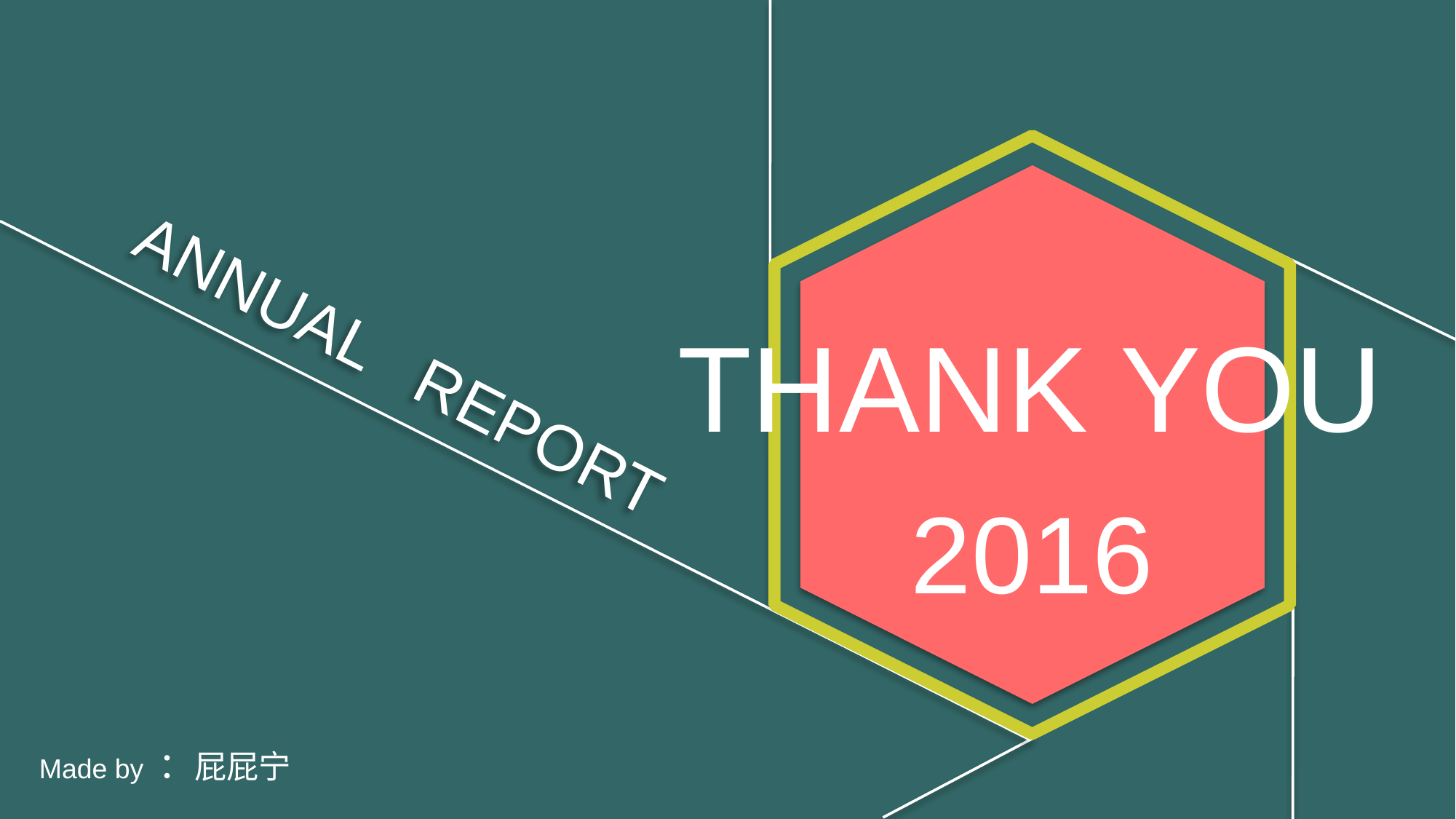

THANK YOU
ANNUAL   REPORT
2016

Made by ：屁屁宁